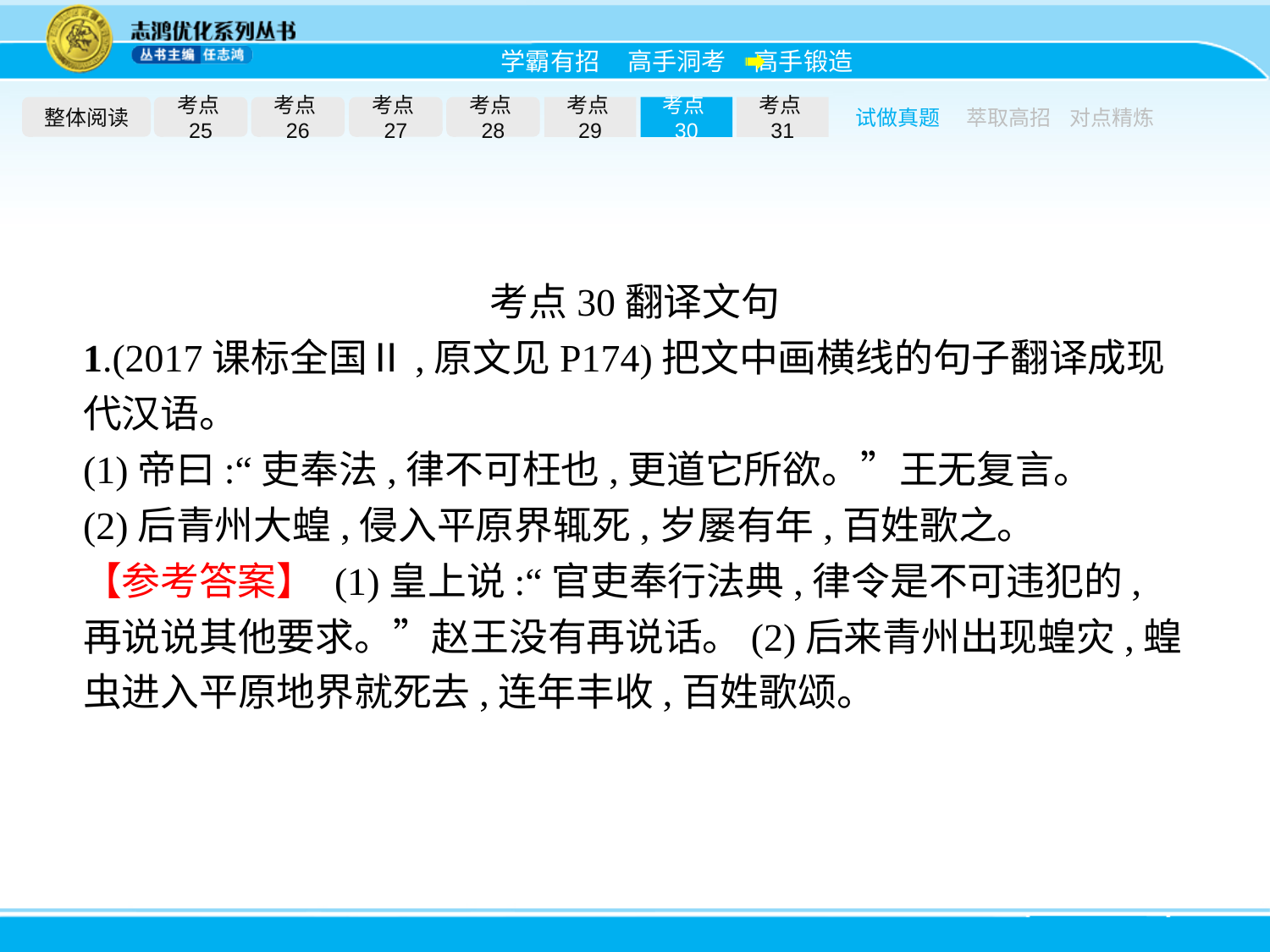

整体阅读
考点25
考点26
考点27
考点28
考点29
考点30
考点31
试做真题
萃取高招
对点精炼
考点30翻译文句
1.(2017课标全国Ⅱ,原文见P174)把文中画横线的句子翻译成现代汉语。
(1)帝曰:“吏奉法,律不可枉也,更道它所欲。”王无复言。
(2)后青州大蝗,侵入平原界辄死,岁屡有年,百姓歌之。
【参考答案】 (1)皇上说:“官吏奉行法典,律令是不可违犯的,再说说其他要求。”赵王没有再说话。(2)后来青州出现蝗灾,蝗虫进入平原地界就死去,连年丰收,百姓歌颂。